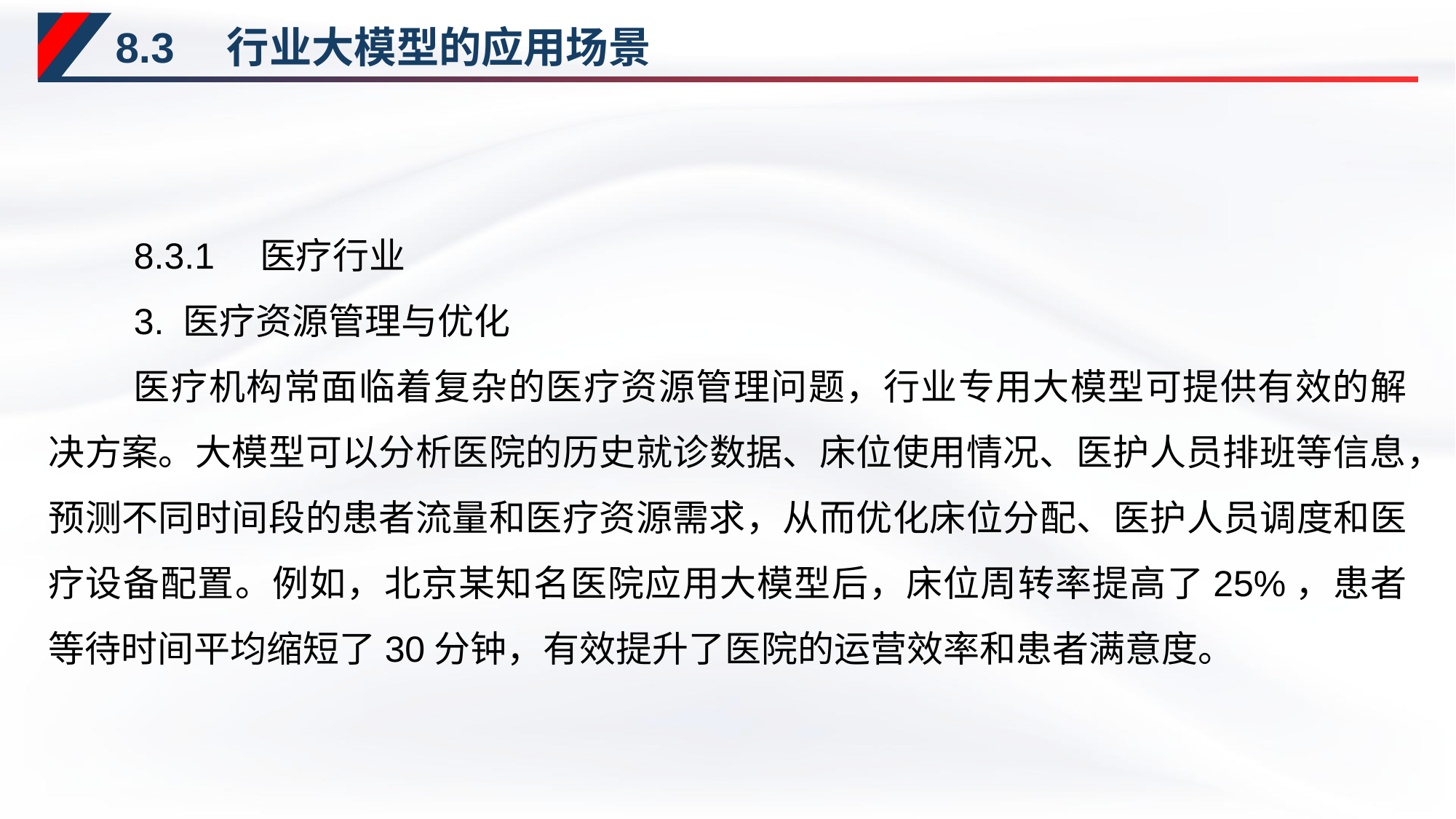

# 8.3　行业大模型的应用场景
8.3.1　医疗行业
3. 医疗资源管理与优化
医疗机构常面临着复杂的医疗资源管理问题，行业专用大模型可提供有效的解决方案。大模型可以分析医院的历史就诊数据、床位使用情况、医护人员排班等信息，预测不同时间段的患者流量和医疗资源需求，从而优化床位分配、医护人员调度和医疗设备配置。例如，北京某知名医院应用大模型后，床位周转率提高了25%，患者等待时间平均缩短了30分钟，有效提升了医院的运营效率和患者满意度。